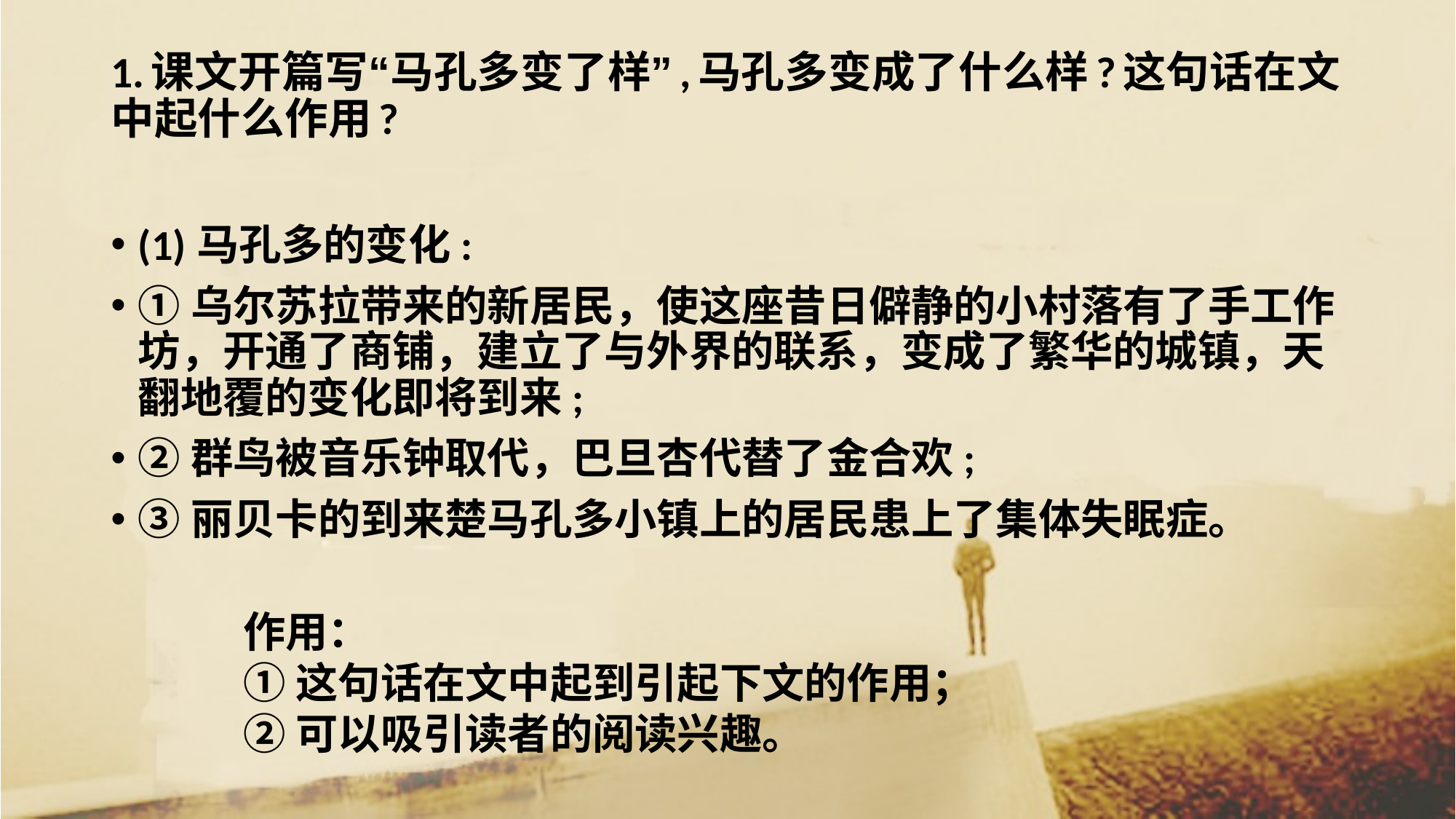

# 1.课文开篇写“马孔多变了样”,马孔多变成了什么样?这句话在文中起什么作用?
(1)马孔多的变化:
①乌尔苏拉带来的新居民，使这座昔日僻静的小村落有了手工作坊，开通了商铺，建立了与外界的联系，变成了繁华的城镇，天翻地覆的变化即将到来;
②群鸟被音乐钟取代，巴旦杏代替了金合欢;
③丽贝卡的到来楚马孔多小镇上的居民患上了集体失眠症。
作用：
①这句话在文中起到引起下文的作用；
②可以吸引读者的阅读兴趣。